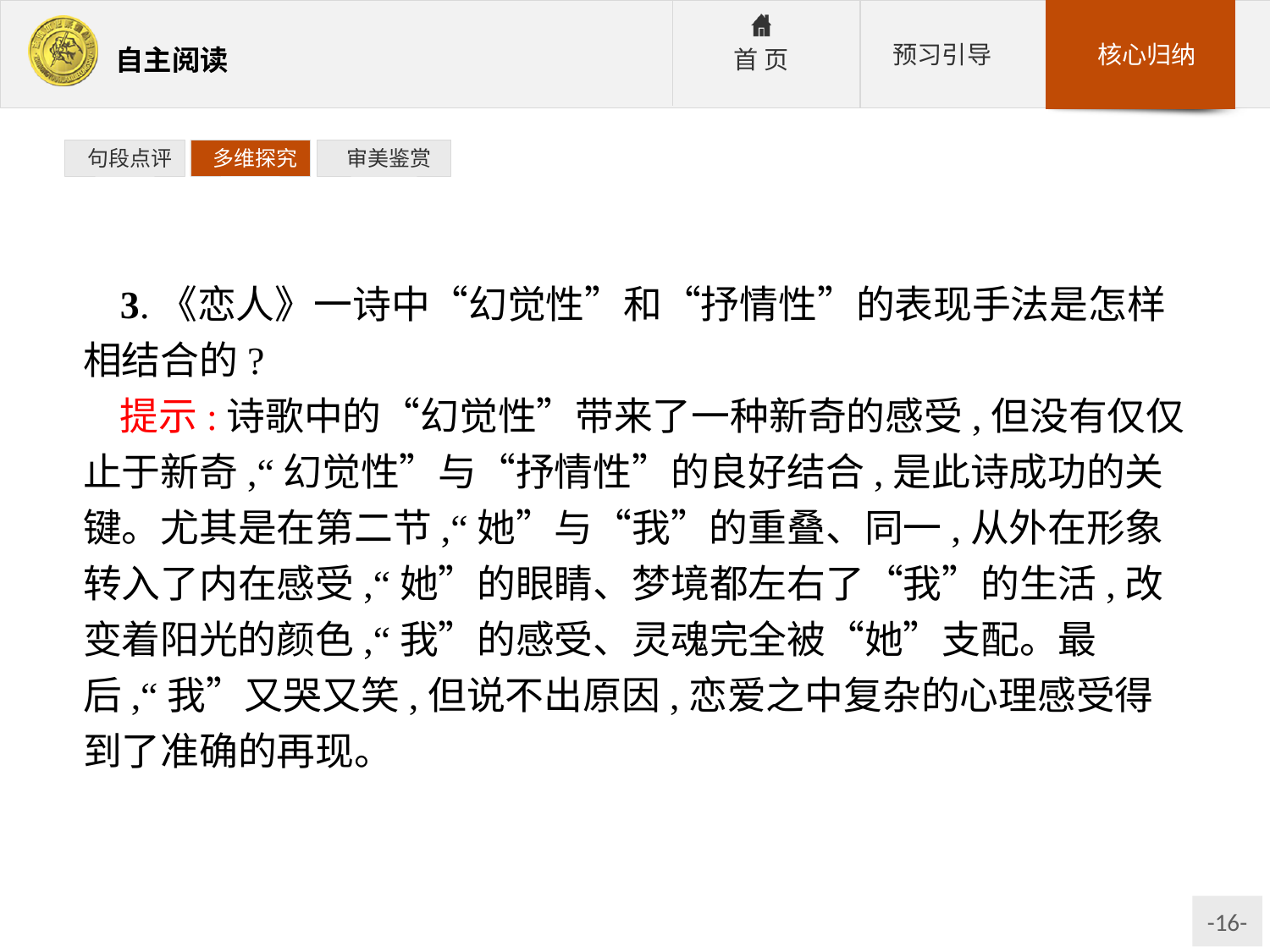

句段点评
 多维探究
 审美鉴赏
3.《恋人》一诗中“幻觉性”和“抒情性”的表现手法是怎样相结合的?
提示:诗歌中的“幻觉性”带来了一种新奇的感受,但没有仅仅止于新奇,“幻觉性”与“抒情性”的良好结合,是此诗成功的关键。尤其是在第二节,“她”与“我”的重叠、同一,从外在形象转入了内在感受,“她”的眼睛、梦境都左右了“我”的生活,改变着阳光的颜色,“我”的感受、灵魂完全被“她”支配。最后,“我”又哭又笑,但说不出原因,恋爱之中复杂的心理感受得到了准确的再现。